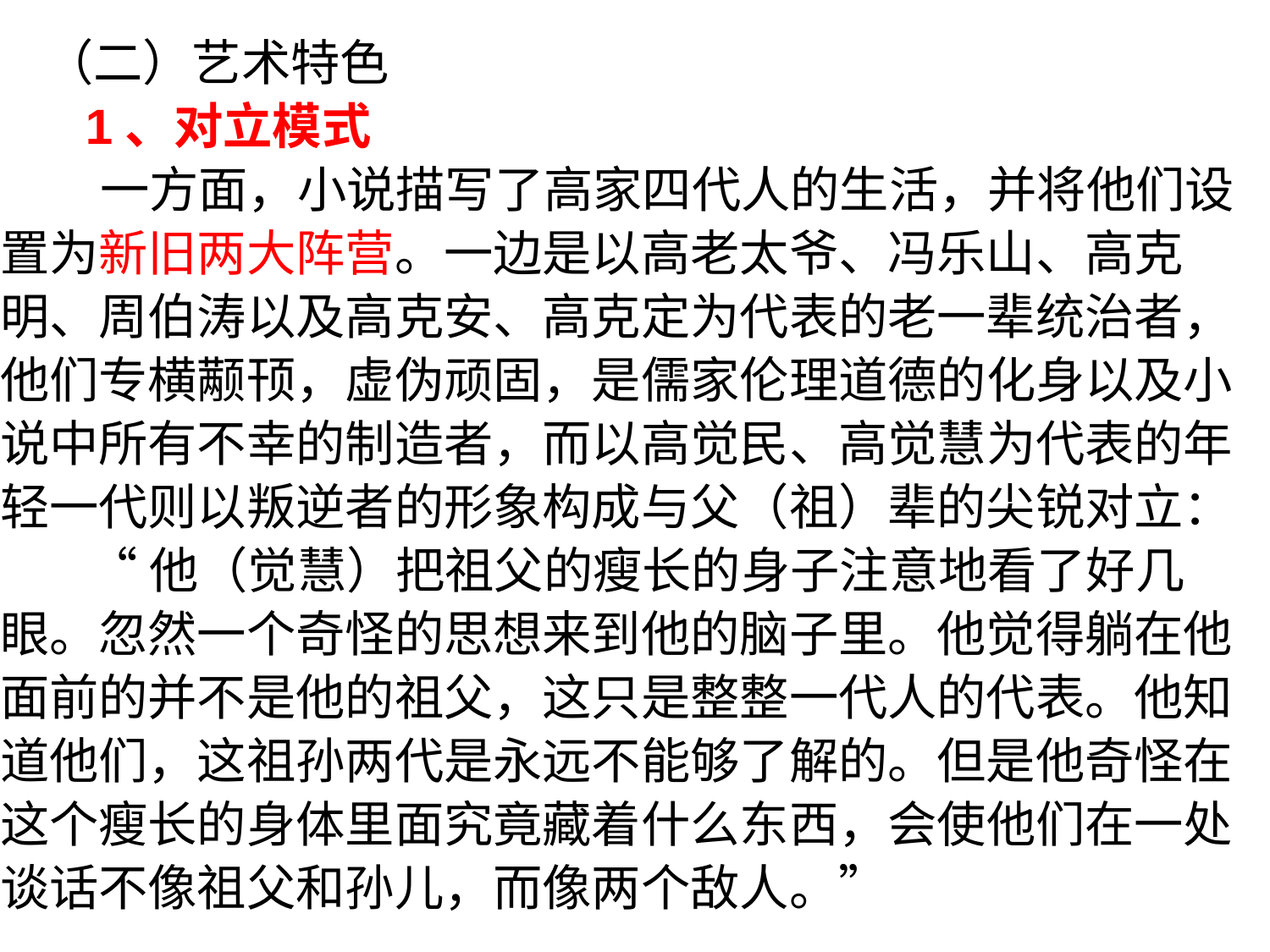

（二）艺术特色
   1、对立模式
    一方面，小说描写了高家四代人的生活，并将他们设置为新旧两大阵营。一边是以高老太爷、冯乐山、高克明、周伯涛以及高克安、高克定为代表的老一辈统治者，他们专横颟顸，虚伪顽固，是儒家伦理道德的化身以及小说中所有不幸的制造者，而以高觉民、高觉慧为代表的年轻一代则以叛逆者的形象构成与父（祖）辈的尖锐对立：
    “他（觉慧）把祖父的瘦长的身子注意地看了好几眼。忽然一个奇怪的思想来到他的脑子里。他觉得躺在他面前的并不是他的祖父，这只是整整一代人的代表。他知道他们，这祖孙两代是永远不能够了解的。但是他奇怪在这个瘦长的身体里面究竟藏着什么东西，会使他们在一处谈话不像祖父和孙儿，而像两个敌人。”